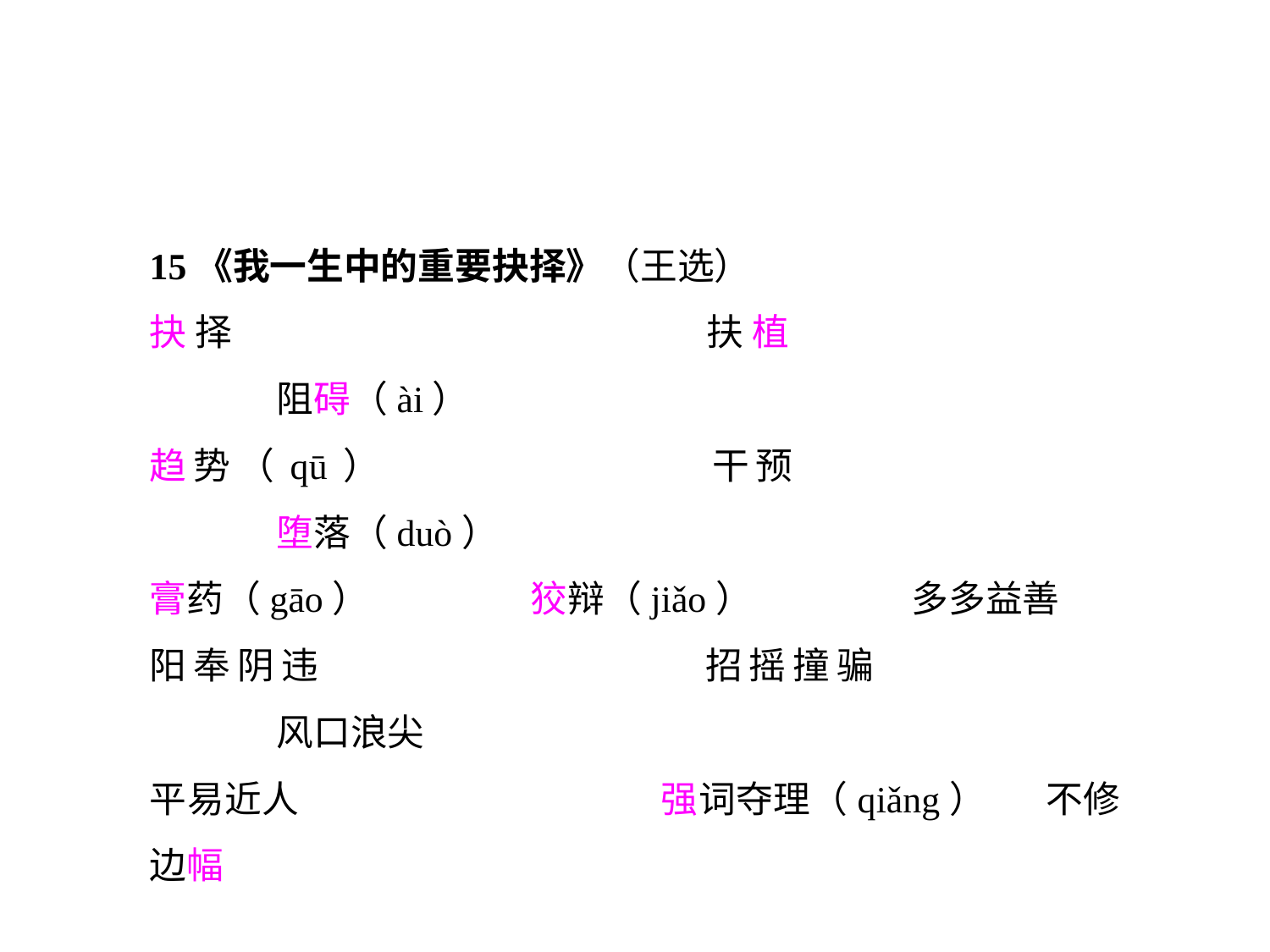

15《我一生中的重要抉择》（王选）
抉择				扶植				阻碍（ài）
趋势（qū）			干预				堕落（duò）
膏药（gāo）		狡辩（jiǎo）		多多益善
阳奉阴违			招摇撞骗			风口浪尖
平易近人			强词夺理（qiǎng）	不修边幅